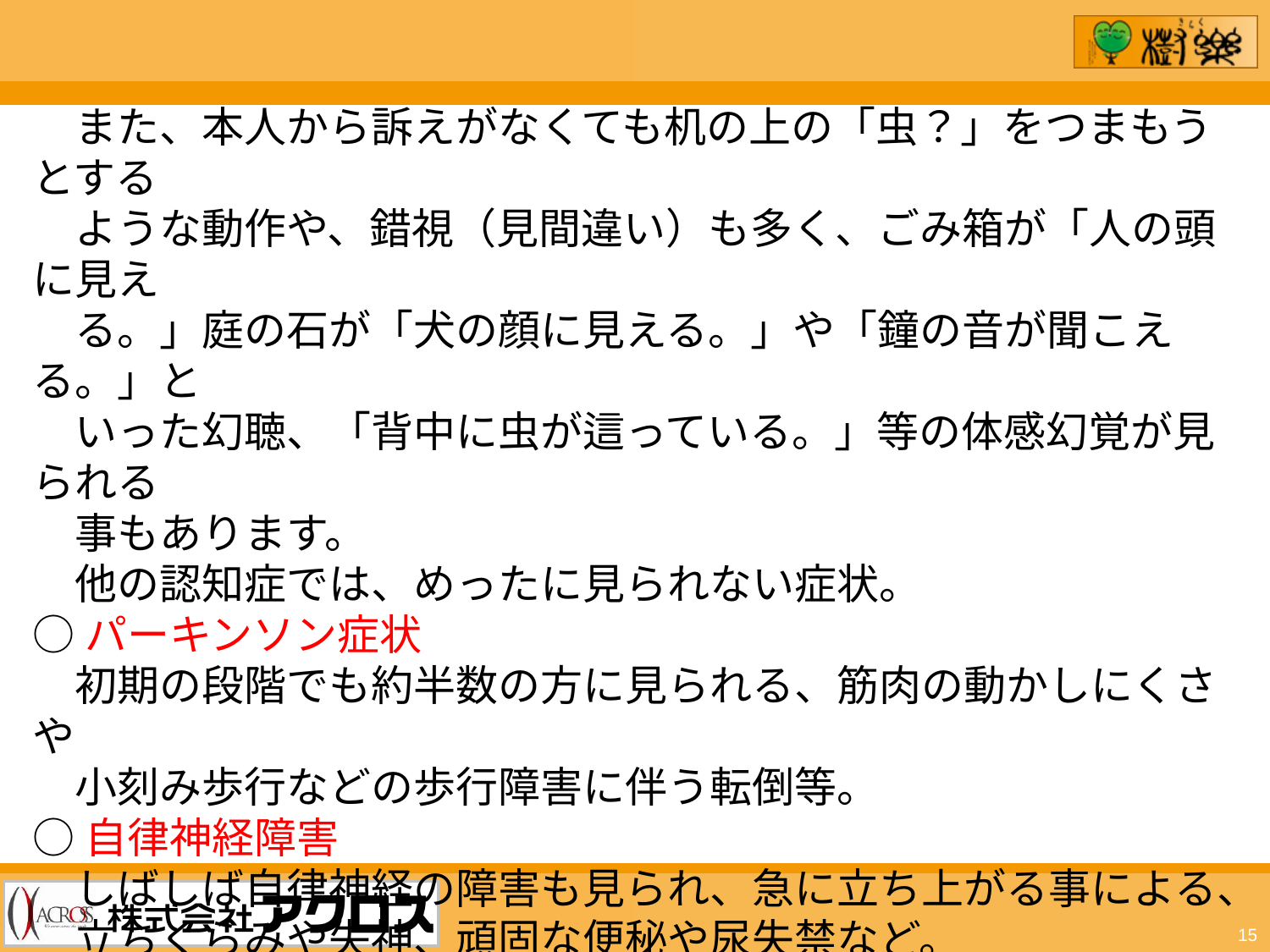

また、本人から訴えがなくても机の上の「虫？」をつまもうとする
　ような動作や、錯視（見間違い）も多く、ごみ箱が「人の頭に見え
　る。」庭の石が「犬の顔に見える。」や「鐘の音が聞こえる。」と
　いった幻聴、「背中に虫が這っている。」等の体感幻覚が見られる
　事もあります。
　他の認知症では、めったに見られない症状。
○パーキンソン症状
　初期の段階でも約半数の方に見られる、筋肉の動かしにくさや
　小刻み歩行などの歩行障害に伴う転倒等。
○自律神経障害
　しばしば自律神経の障害も見られ、急に立ち上がる事による、
　立ちくらみや失神、頑固な便秘や尿失禁など。
○一過性の意識障害、失神
　失神を繰り返したり、刺激に反応しない昏睡等。数分から数時間で
　回復することが多い。
15